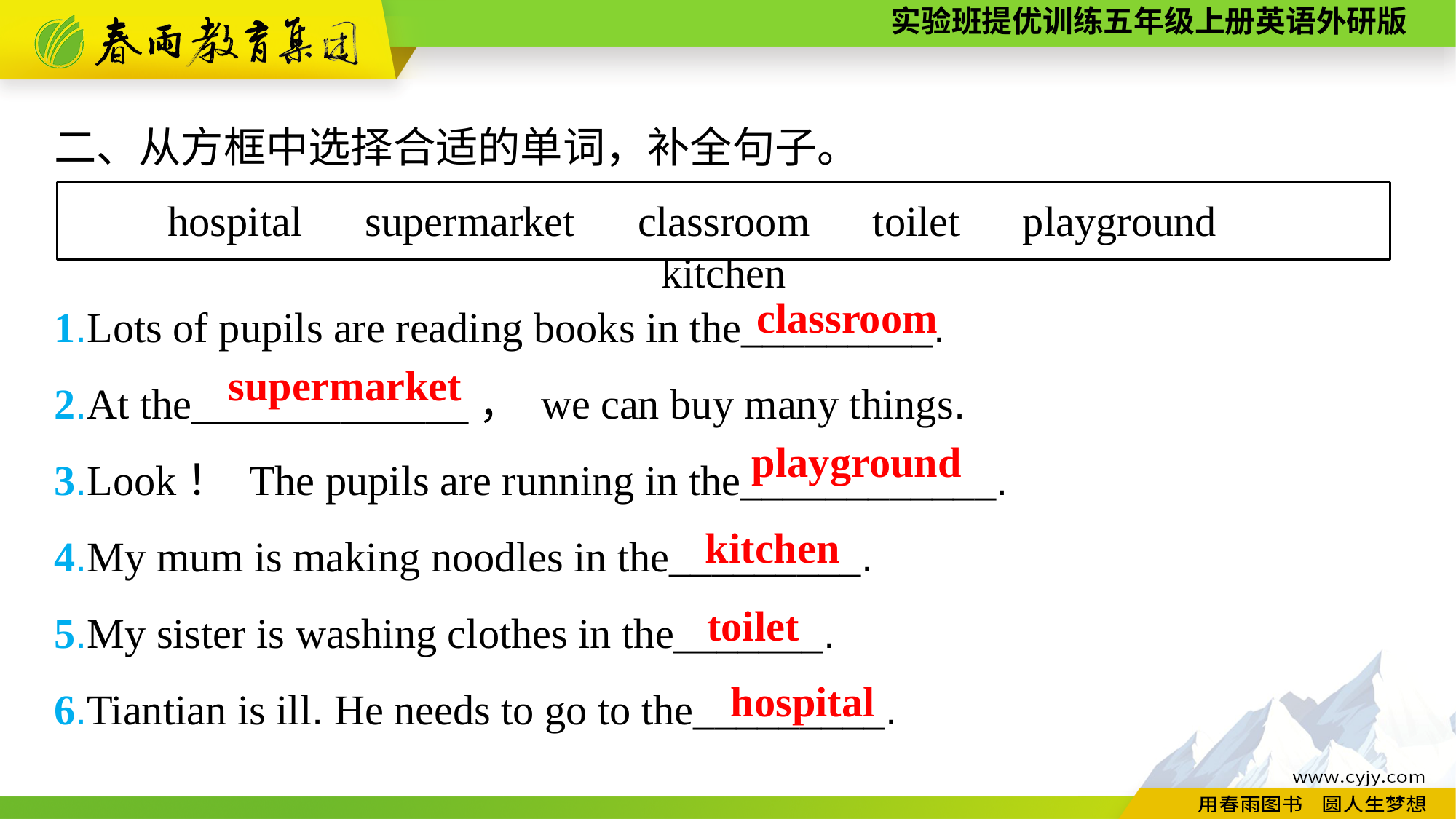

二、从方框中选择合适的单词，补全句子。

1.Lots of pupils are reading books in the_________.
2.At the_____________， we can buy many things.
3.Look！ The pupils are running in the____________.
4.My mum is making noodles in the_________.
5.My sister is washing clothes in the_______.
6.Tiantian is ill. He needs to go to the_________.

hospital　supermarket　classroom　toilet　playground　kitchen
classroom
supermarket
playground
kitchen
toilet
hospital